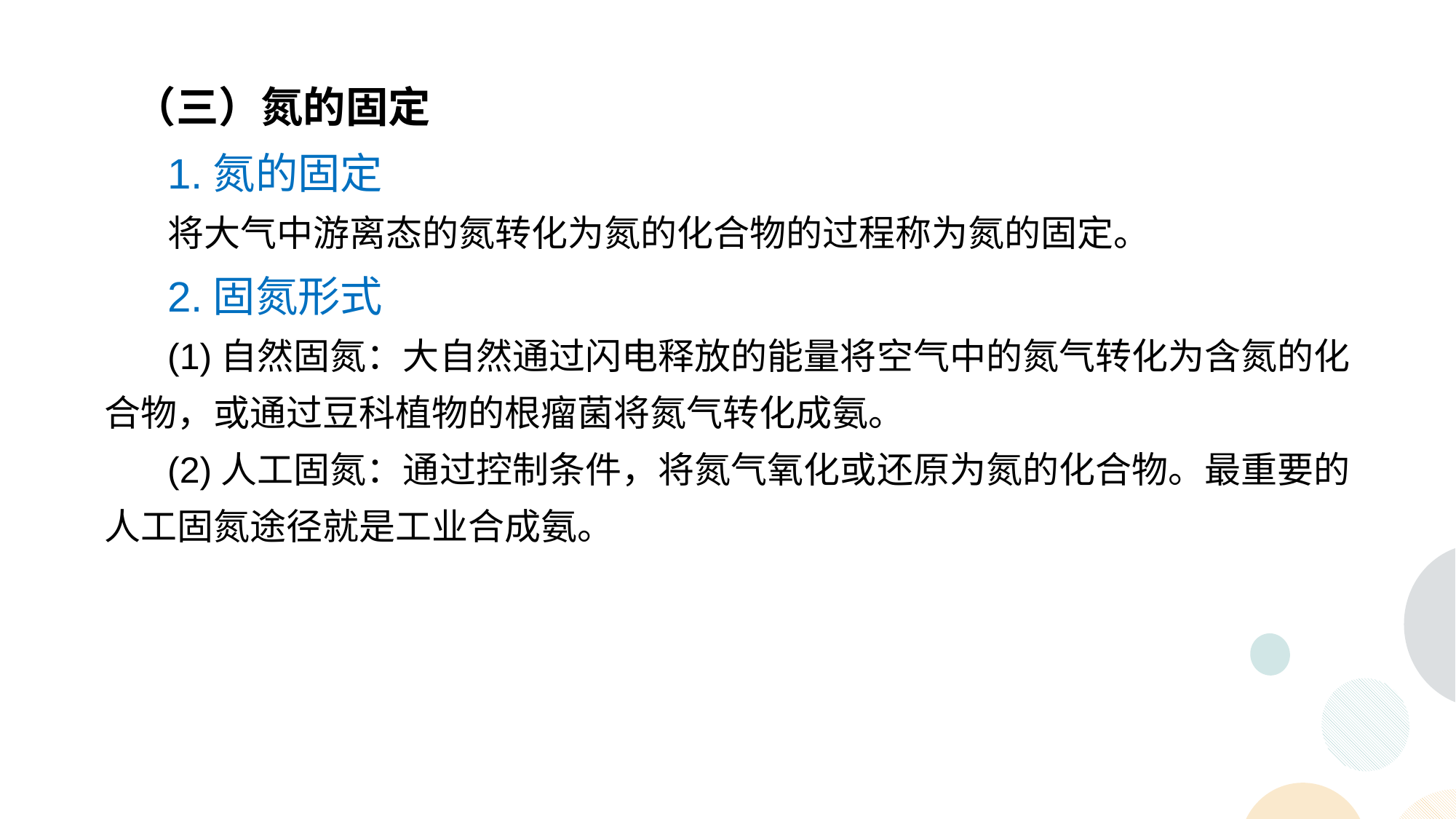

（三）氮的固定
1.氮的固定
将大气中游离态的氮转化为氮的化合物的过程称为氮的固定。
2.固氮形式
(1)自然固氮：大自然通过闪电释放的能量将空气中的氮气转化为含氮的化合物，或通过豆科植物的根瘤菌将氮气转化成氨。
(2)人工固氮：通过控制条件，将氮气氧化或还原为氮的化合物。最重要的人工固氮途径就是工业合成氨。